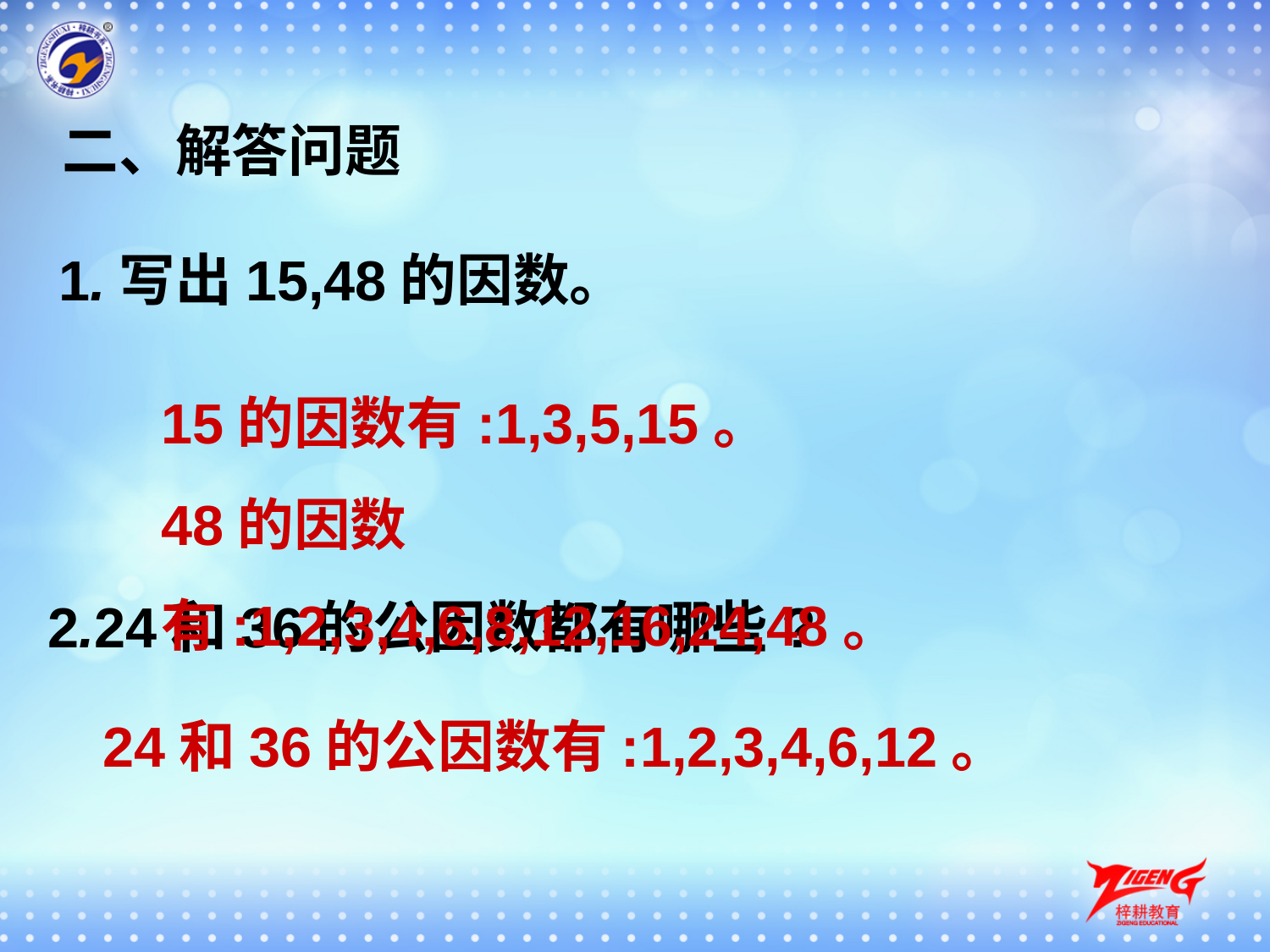

二、解答问题
1.写出15,48的因数。
15的因数有:1,3,5,15。
48的因数有:1,2,3,4,6,8,12,16,24,48。
2.24和36的公因数都有哪些?
24和36的公因数有:1,2,3,4,6,12。